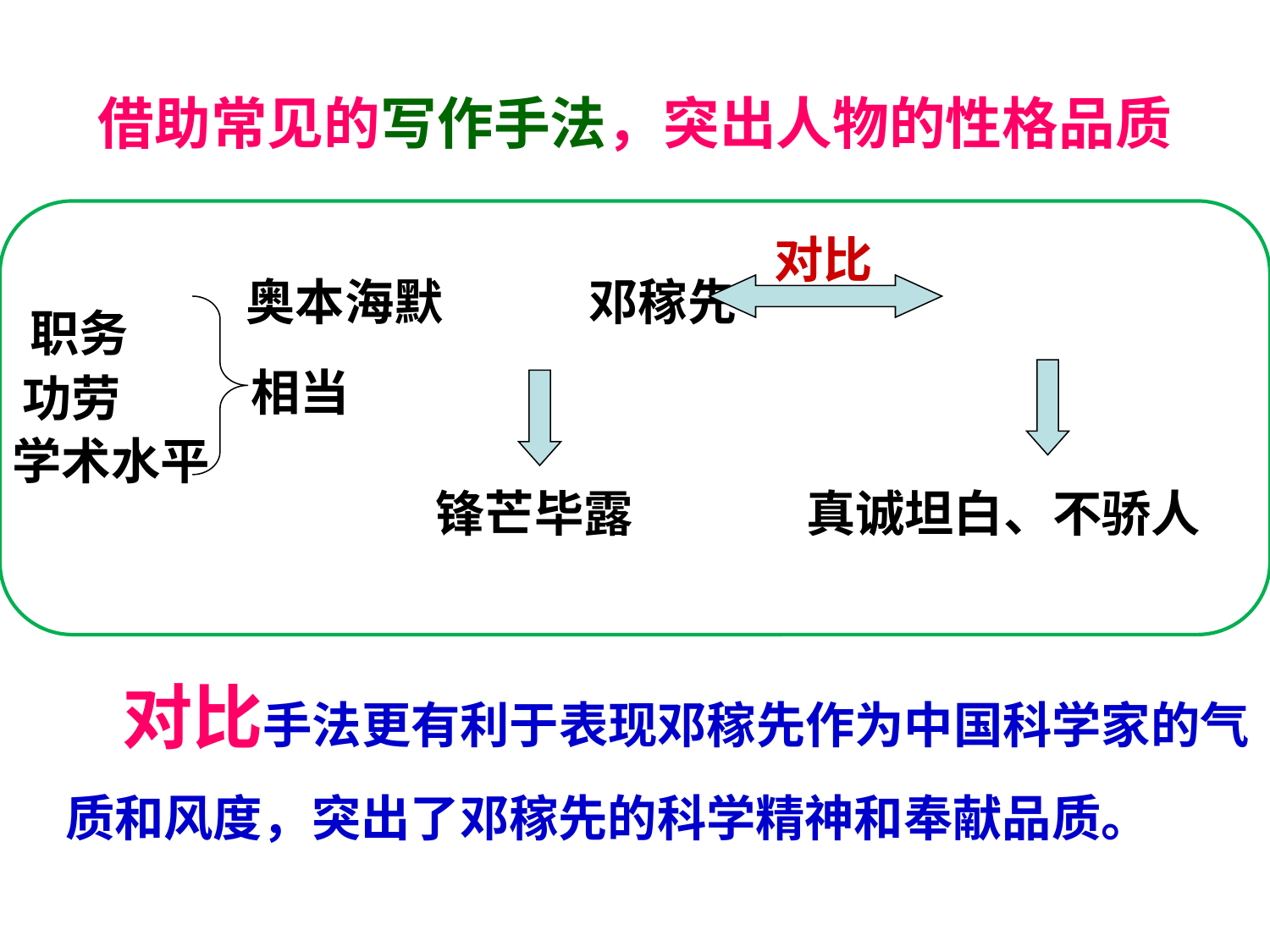

借助常见的写作手法，突出人物的性格品质

对比
                奥本海默             邓稼先

职务

相当
功劳
学术水平

锋芒毕露
真诚坦白、不骄人
    对比手法更有利于表现邓稼先作为中国科学家的气质和风度，突出了邓稼先的科学精神和奉献品质。